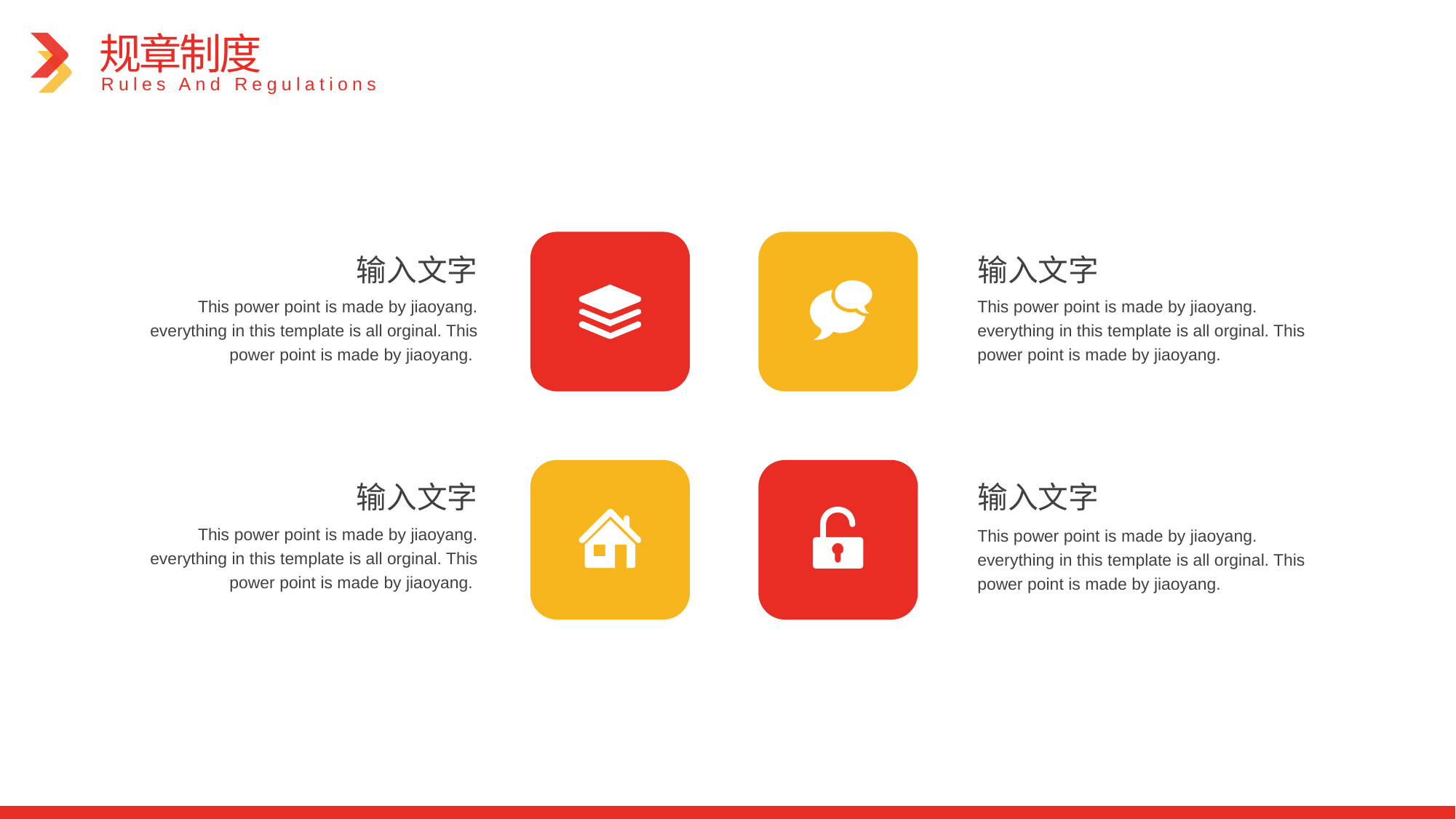

规章制度

Rules And Regulations

输入文字
This power point is made by jiaoyang. everything in this template is all orginal. This power point is made by jiaoyang.
输入文字
This power point is made by jiaoyang. everything in this template is all orginal. This power point is made by jiaoyang.
输入文字
This power point is made by jiaoyang. everything in this template is all orginal. This power point is made by jiaoyang.
输入文字
This power point is made by jiaoyang. everything in this template is all orginal. This power point is made by jiaoyang.